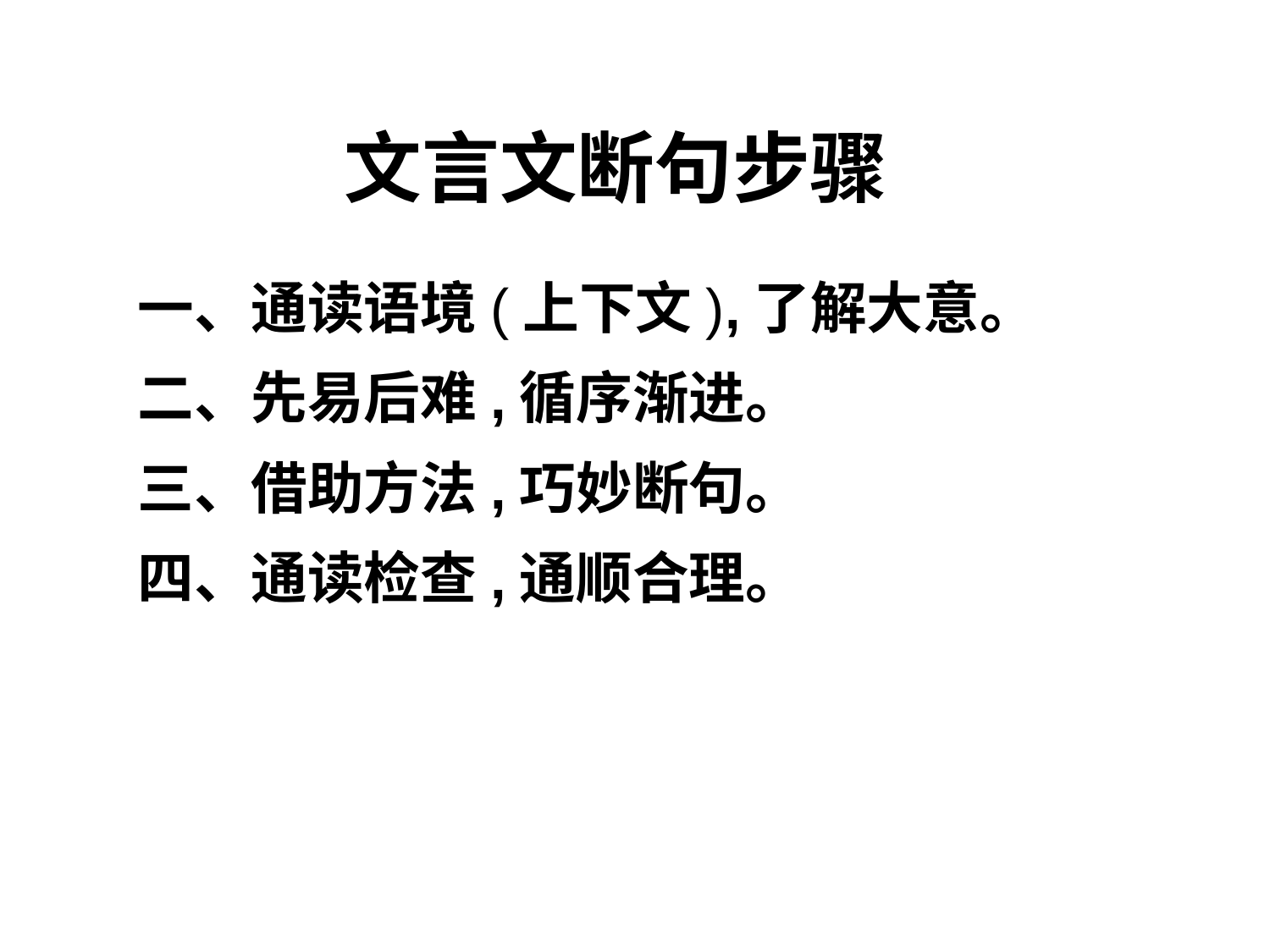

# 文言文断句步骤
       一、通读语境(上下文),了解大意。
       二、先易后难,循序渐进。
       三、借助方法,巧妙断句。
       四、通读检查,通顺合理。